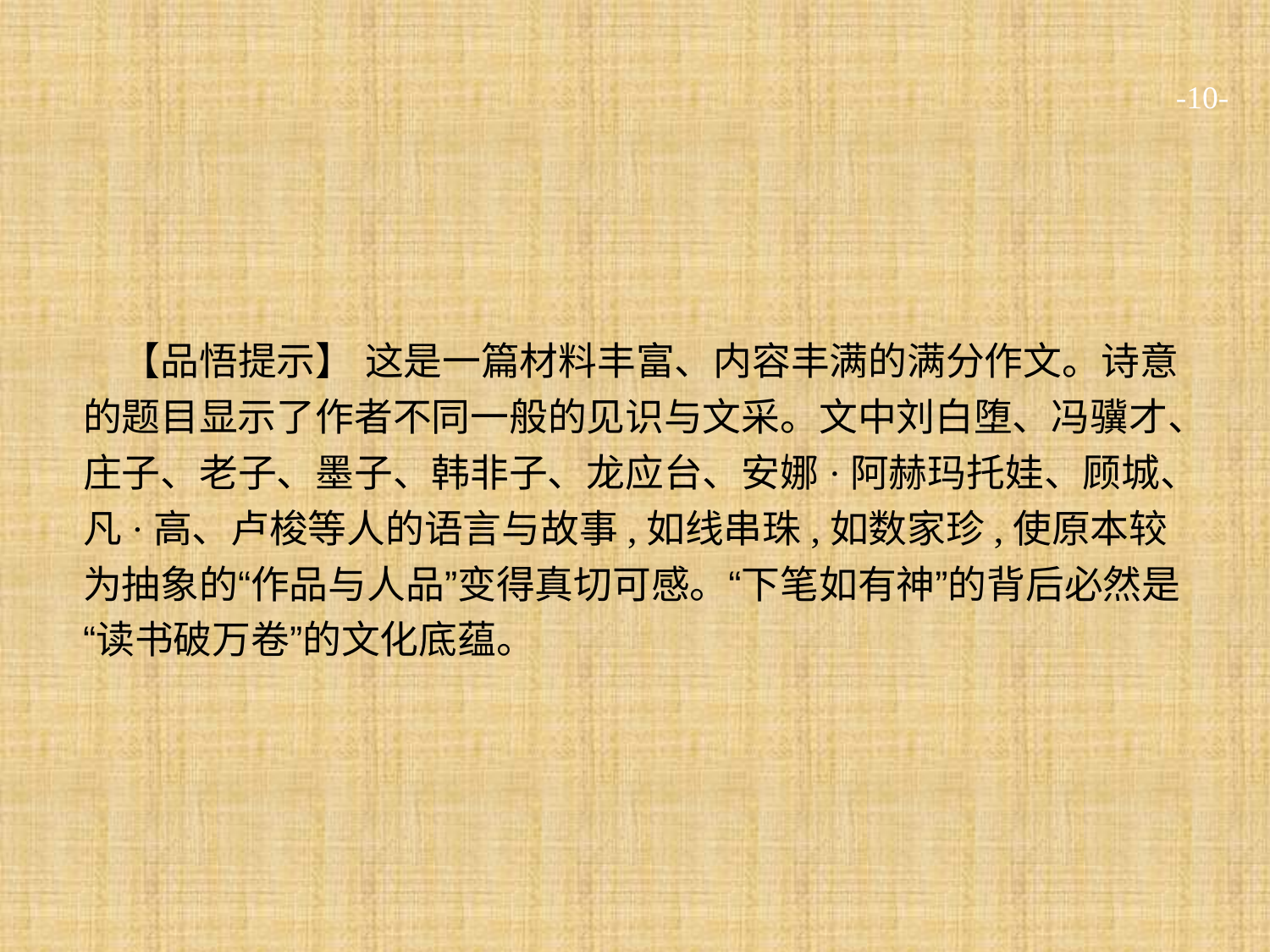

-10-
【品悟提示】 这是一篇材料丰富、内容丰满的满分作文。诗意的题目显示了作者不同一般的见识与文采。文中刘白堕、冯骥才、庄子、老子、墨子、韩非子、龙应台、安娜·阿赫玛托娃、顾城、凡·高、卢梭等人的语言与故事,如线串珠,如数家珍,使原本较为抽象的“作品与人品”变得真切可感。“下笔如有神”的背后必然是“读书破万卷”的文化底蕴。